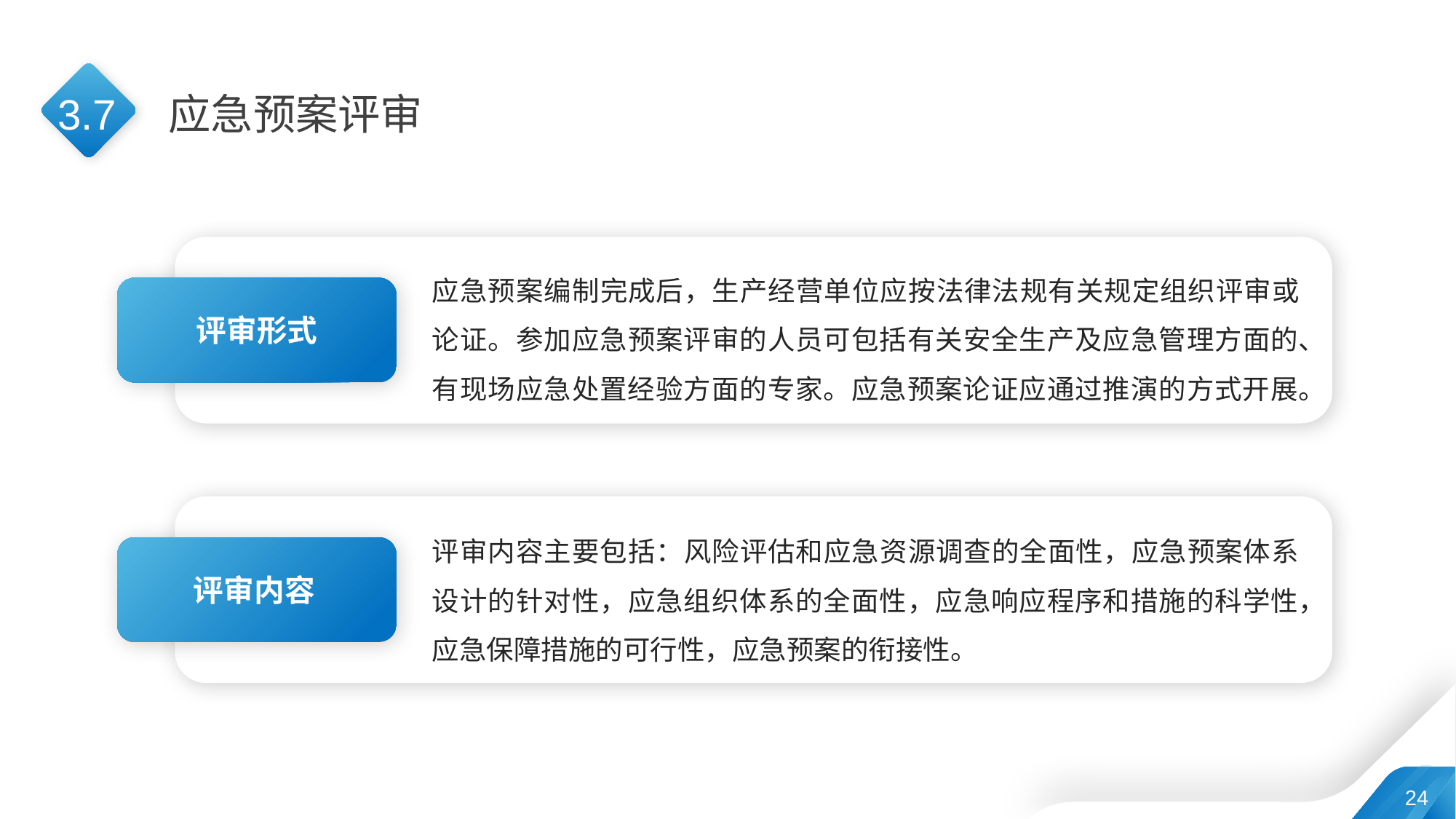

3.7
应急预案评审

应急预案编制完成后，生产经营单位应按法律法规有关规定组织评审或论证。参加应急预案评审的人员可包括有关安全生产及应急管理方面的、有现场应急处置经验方面的专家。应急预案论证应通过推演的方式开展。

评审形式

评审内容主要包括：风险评估和应急资源调查的全面性，应急预案体系设计的针对性，应急组织体系的全面性，应急响应程序和措施的科学性，应急保障措施的可行性，应急预案的衔接性。

评审内容